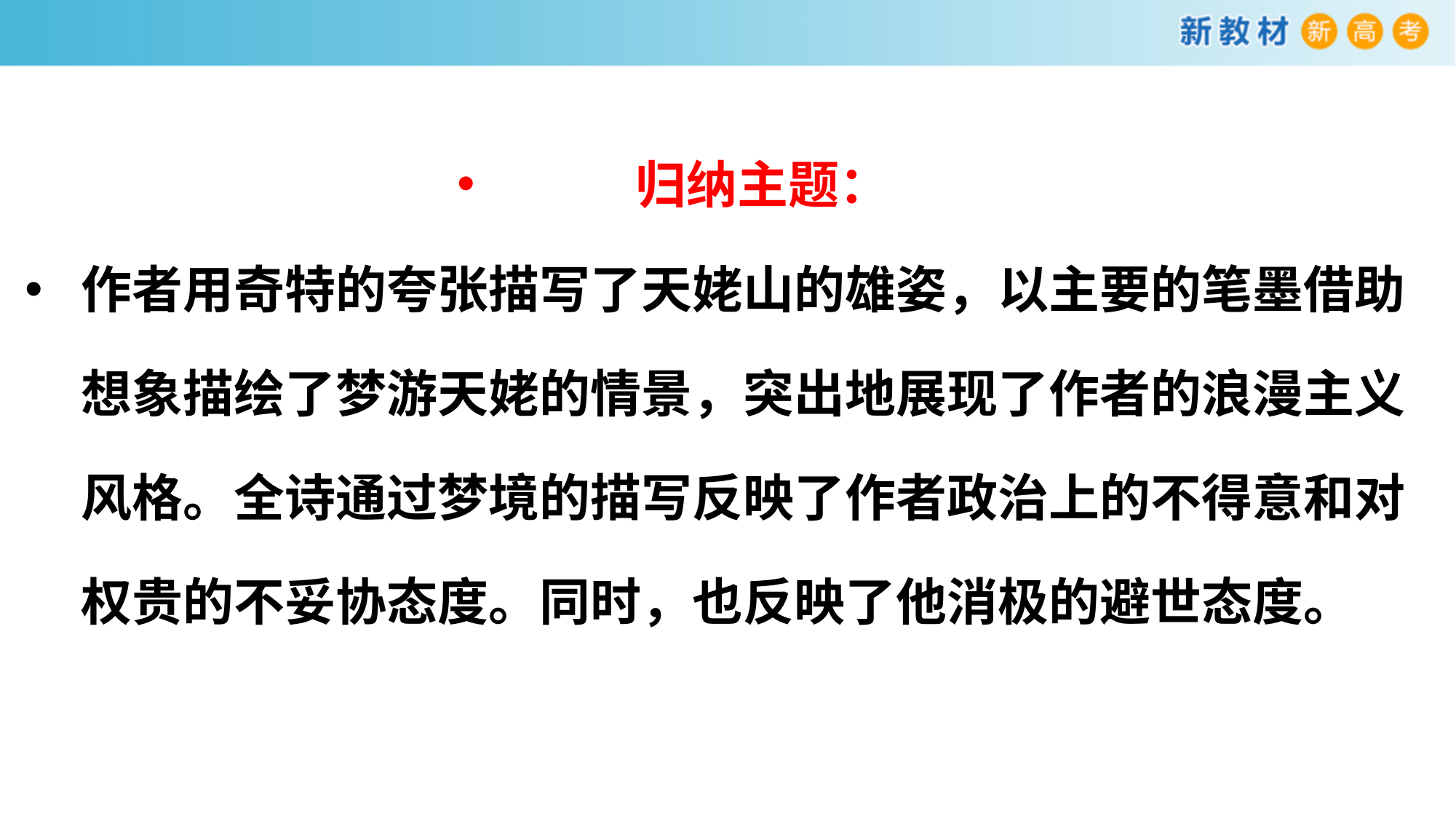

归纳主题：
作者用奇特的夸张描写了天姥山的雄姿，以主要的笔墨借助想象描绘了梦游天姥的情景，突出地展现了作者的浪漫主义风格。全诗通过梦境的描写反映了作者政治上的不得意和对权贵的不妥协态度。同时，也反映了他消极的避世态度。